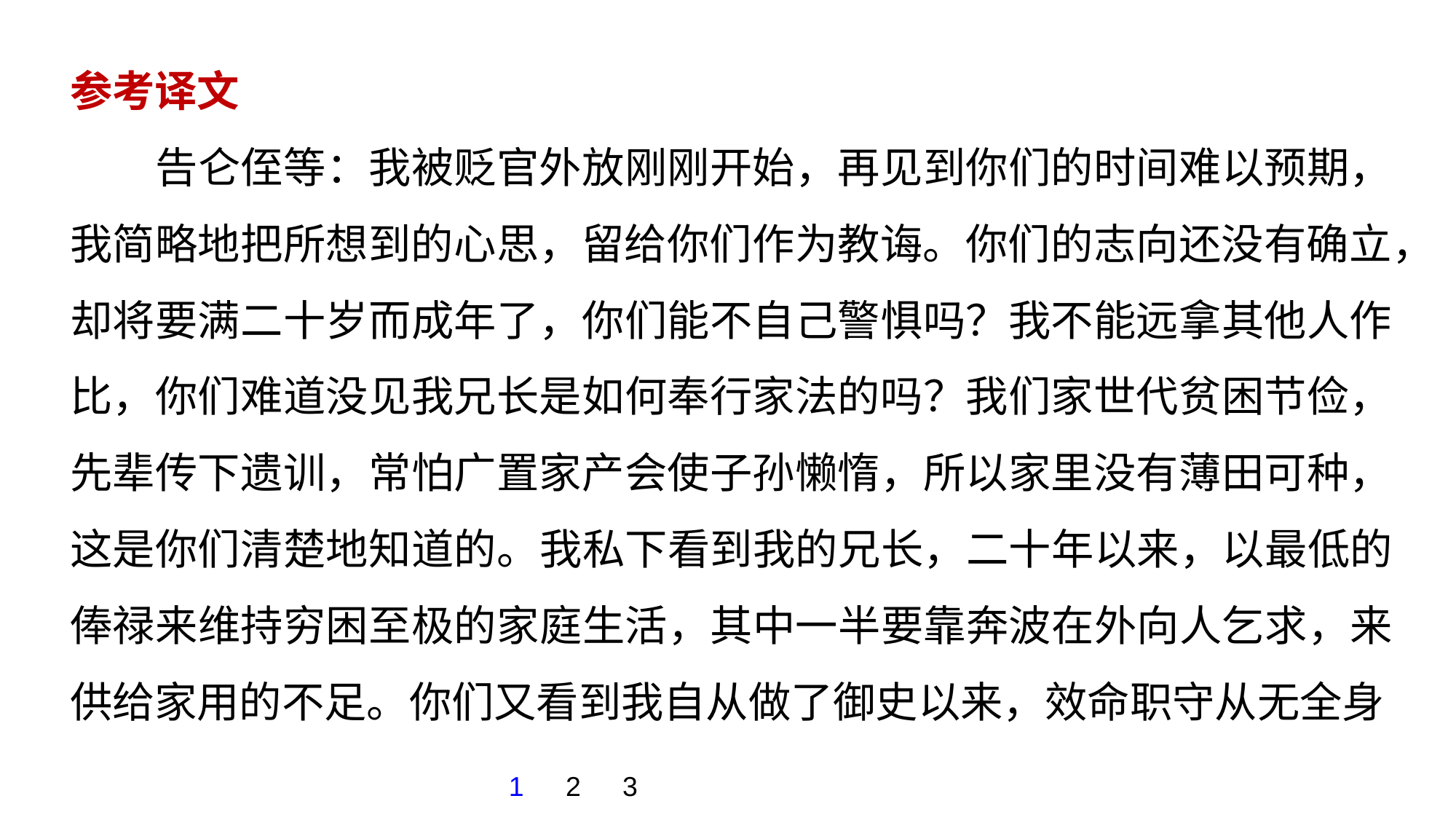

参考译文
告仑侄等：我被贬官外放刚刚开始，再见到你们的时间难以预期，我简略地把所想到的心思，留给你们作为教诲。你们的志向还没有确立，却将要满二十岁而成年了，你们能不自己警惧吗？我不能远拿其他人作比，你们难道没见我兄长是如何奉行家法的吗？我们家世代贫困节俭，先辈传下遗训，常怕广置家产会使子孙懒惰，所以家里没有薄田可种，这是你们清楚地知道的。我私下看到我的兄长，二十年以来，以最低的俸禄来维持穷困至极的家庭生活，其中一半要靠奔波在外向人乞求，来供给家用的不足。你们又看到我自从做了御史以来，效命职守从无全身
1
2
3